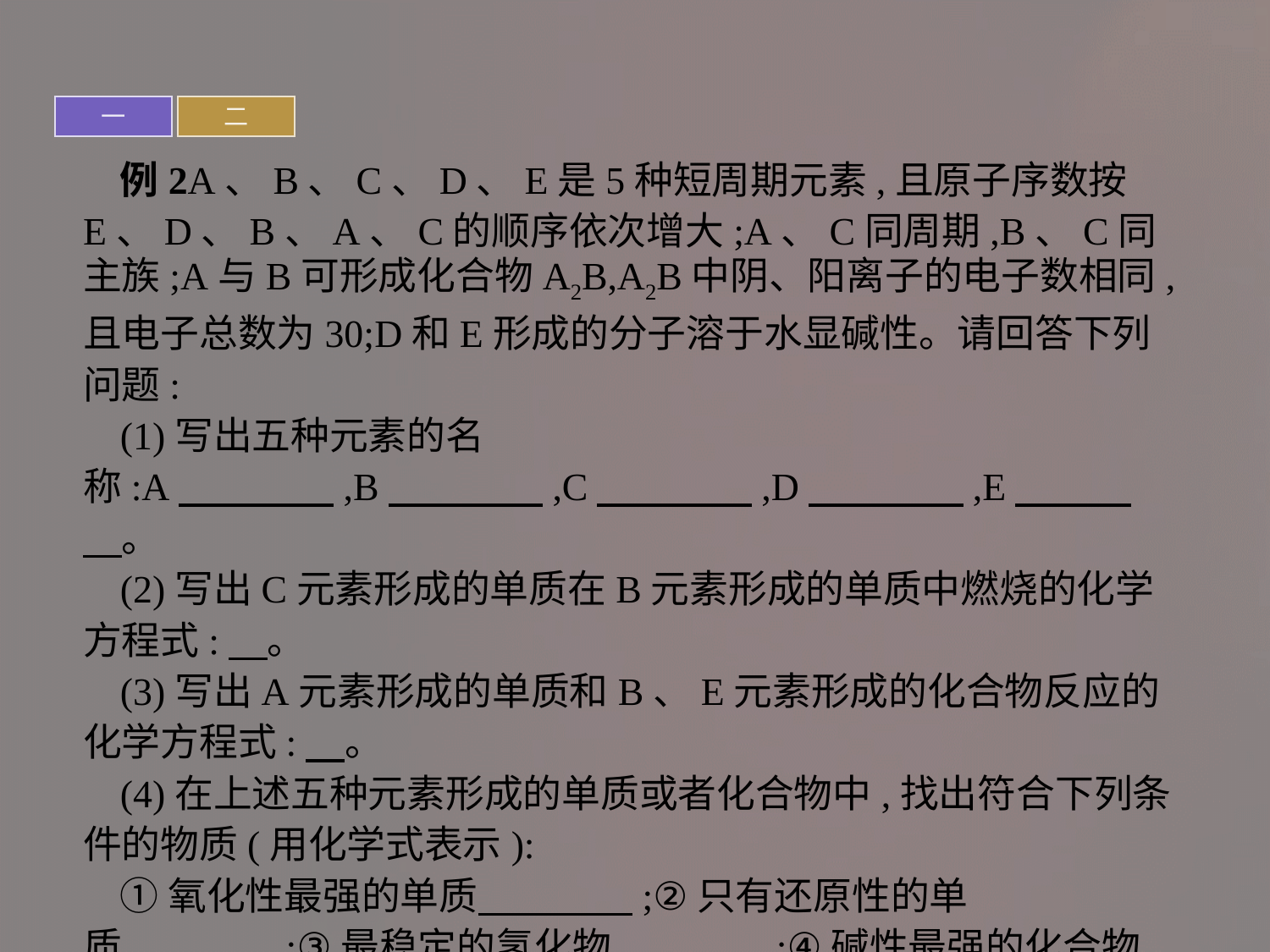

一
二
例2A、B、C、D、E是5种短周期元素,且原子序数按E、D、B、A、C的顺序依次增大;A、C同周期,B、C同主族;A与B可形成化合物A2B,A2B中阴、阳离子的电子数相同,且电子总数为30;D和E形成的分子溶于水显碱性。请回答下列问题:
(1)写出五种元素的名称:A　　　　,B　　　　,C　　　　,D　　　　,E　　　　。
(2)写出C元素形成的单质在B元素形成的单质中燃烧的化学方程式:　。
(3)写出A元素形成的单质和B、E元素形成的化合物反应的化学方程式:　。
(4)在上述五种元素形成的单质或者化合物中,找出符合下列条件的物质(用化学式表示):
①氧化性最强的单质　　　　;②只有还原性的单质　　　　;③最稳定的氢化物　　　　;④碱性最强的化合物　　　　。